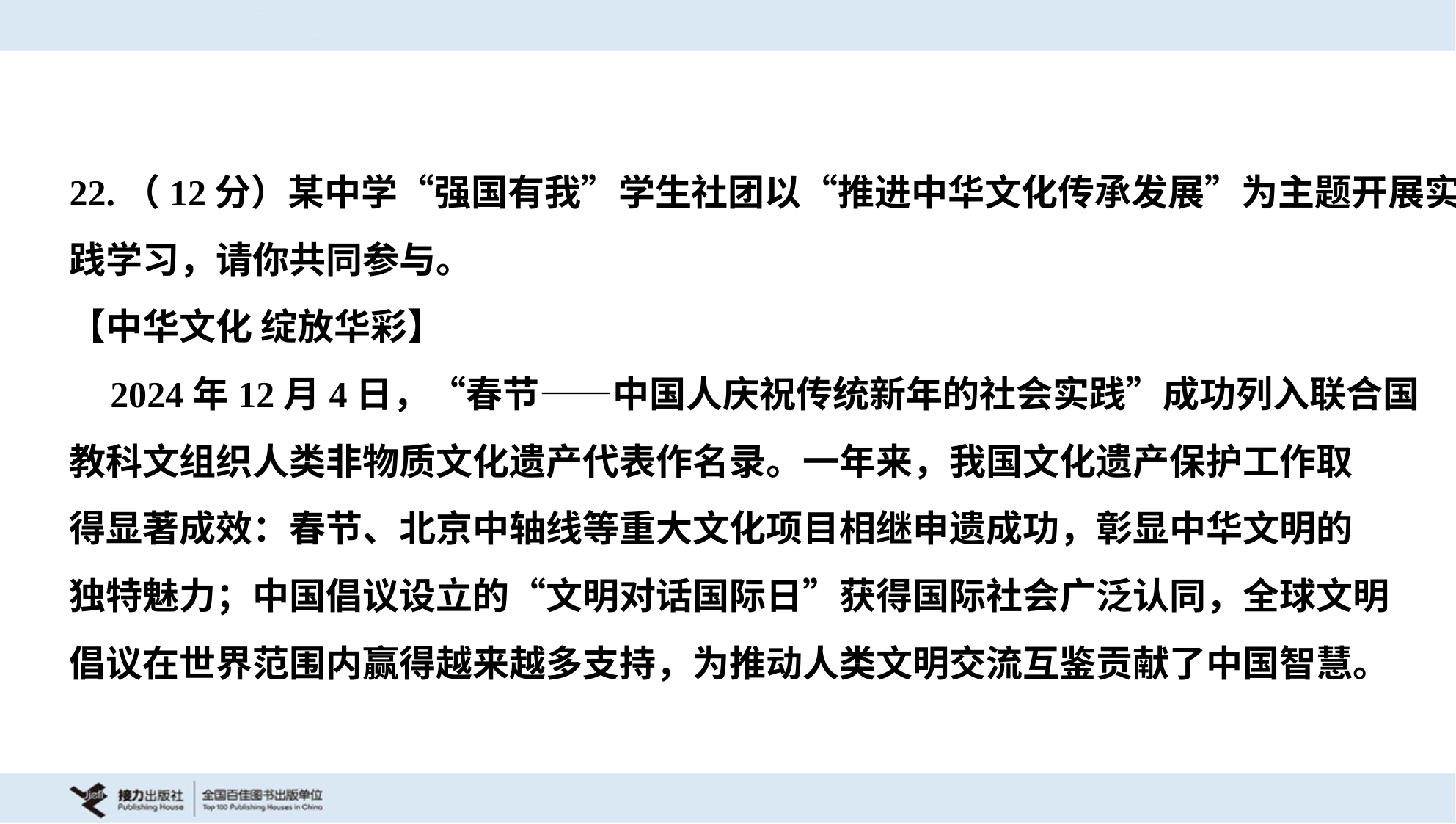

22.（12分）某中学“强国有我”学生社团以“推进中华文化传承发展”为主题开展实
践学习，请你共同参与。
【中华文化 绽放华彩】
    2024年12月4日，“春节——中国人庆祝传统新年的社会实践”成功列入联合国
教科文组织人类非物质文化遗产代表作名录。一年来，我国文化遗产保护工作取
得显著成效：春节、北京中轴线等重大文化项目相继申遗成功，彰显中华文明的
独特魅力；中国倡议设立的“文明对话国际日”获得国际社会广泛认同，全球文明
倡议在世界范围内赢得越来越多支持，为推动人类文明交流互鉴贡献了中国智慧。